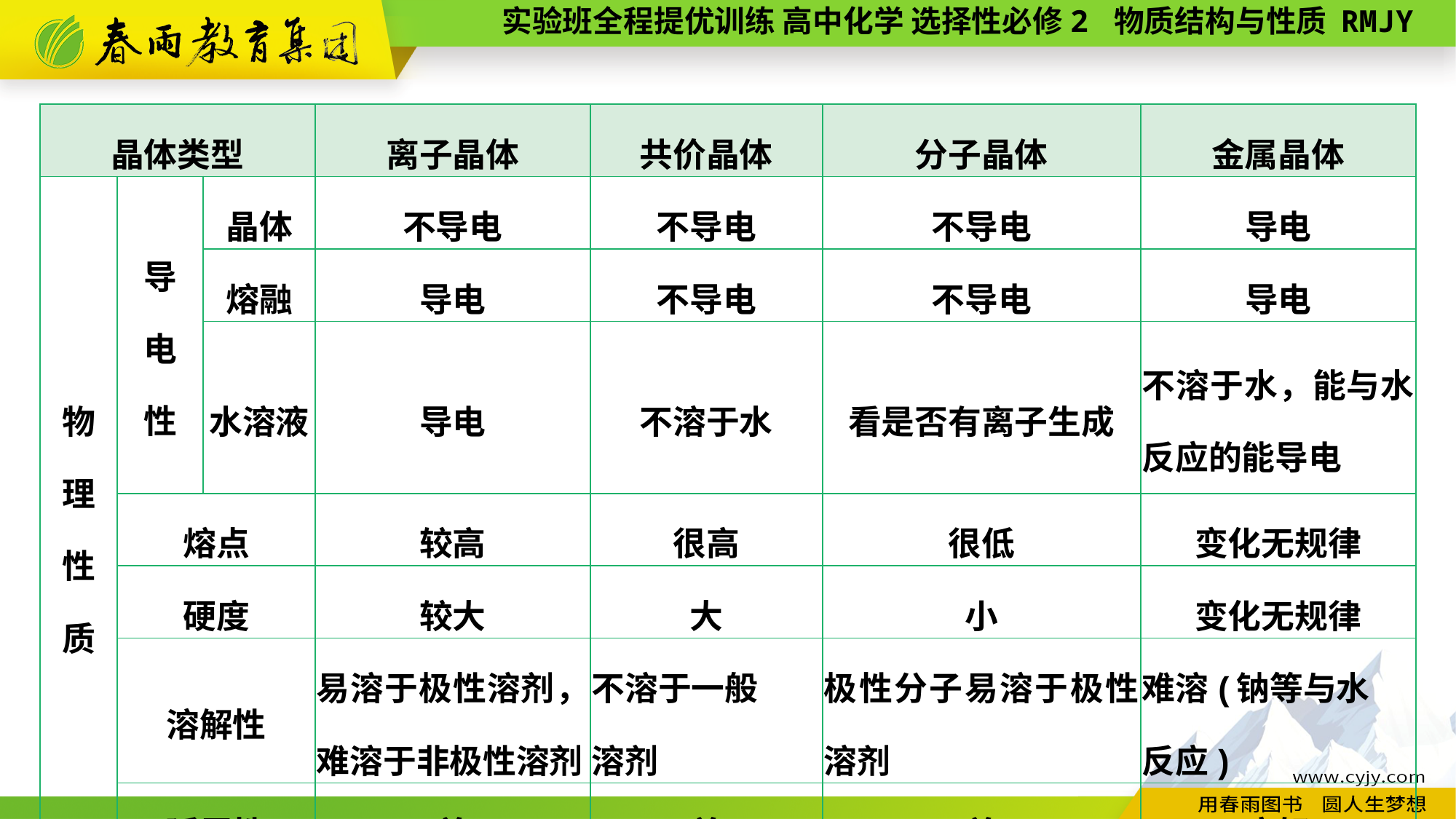

| 晶体类型 |  |  | 离子晶体 | 共价晶体 | 分子晶体 | 金属晶体 |
| --- | --- | --- | --- | --- | --- | --- |
| 物 理 性 质 | 导 电 性 | 晶体 | 不导电 | 不导电 | 不导电 | 导电 |
|  |  | 熔融 | 导电 | 不导电 | 不导电 | 导电 |
|  |  | 水溶液 | 导电 | 不溶于水 | 看是否有离子生成 | 不溶于水，能与水反应的能导电 |
|  | 熔点 |  | 较高 | 很高 | 很低 | 变化无规律 |
|  | 硬度 |  | 较大 | 大 | 小 | 变化无规律 |
|  | 溶解性 |  | 易溶于极性溶剂，难溶于非极性溶剂 | 不溶于一般 溶剂 | 极性分子易溶于极性溶剂 | 难溶(钠等与水 反应) |
|  | 延展性 |  | 差 | 差 | 差 | 良好 |